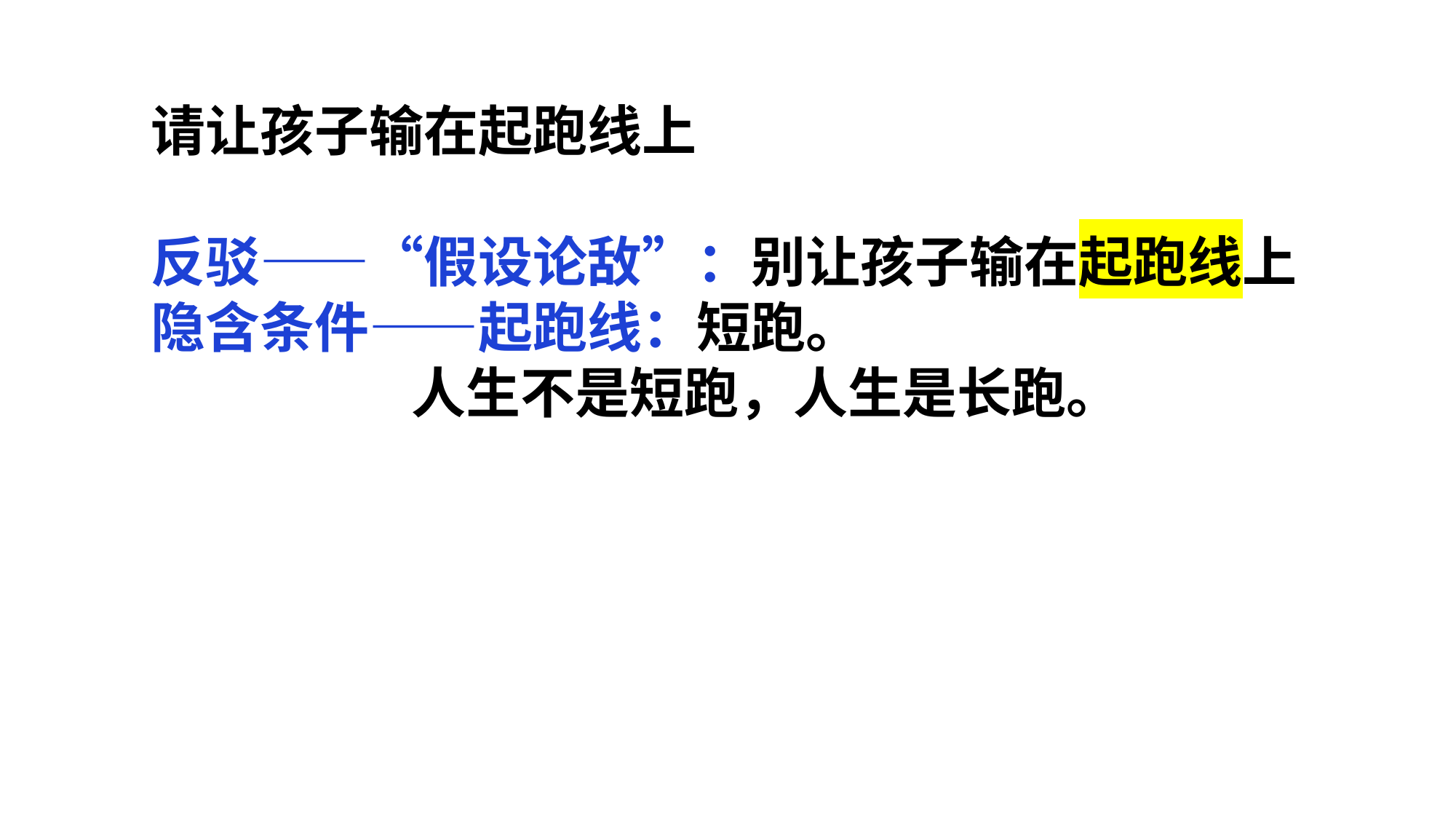

请让孩子输在起跑线上

反驳——“假设论敌”：别让孩子输在起跑线上
隐含条件——起跑线：短跑。
                    人生不是短跑，人生是长跑。